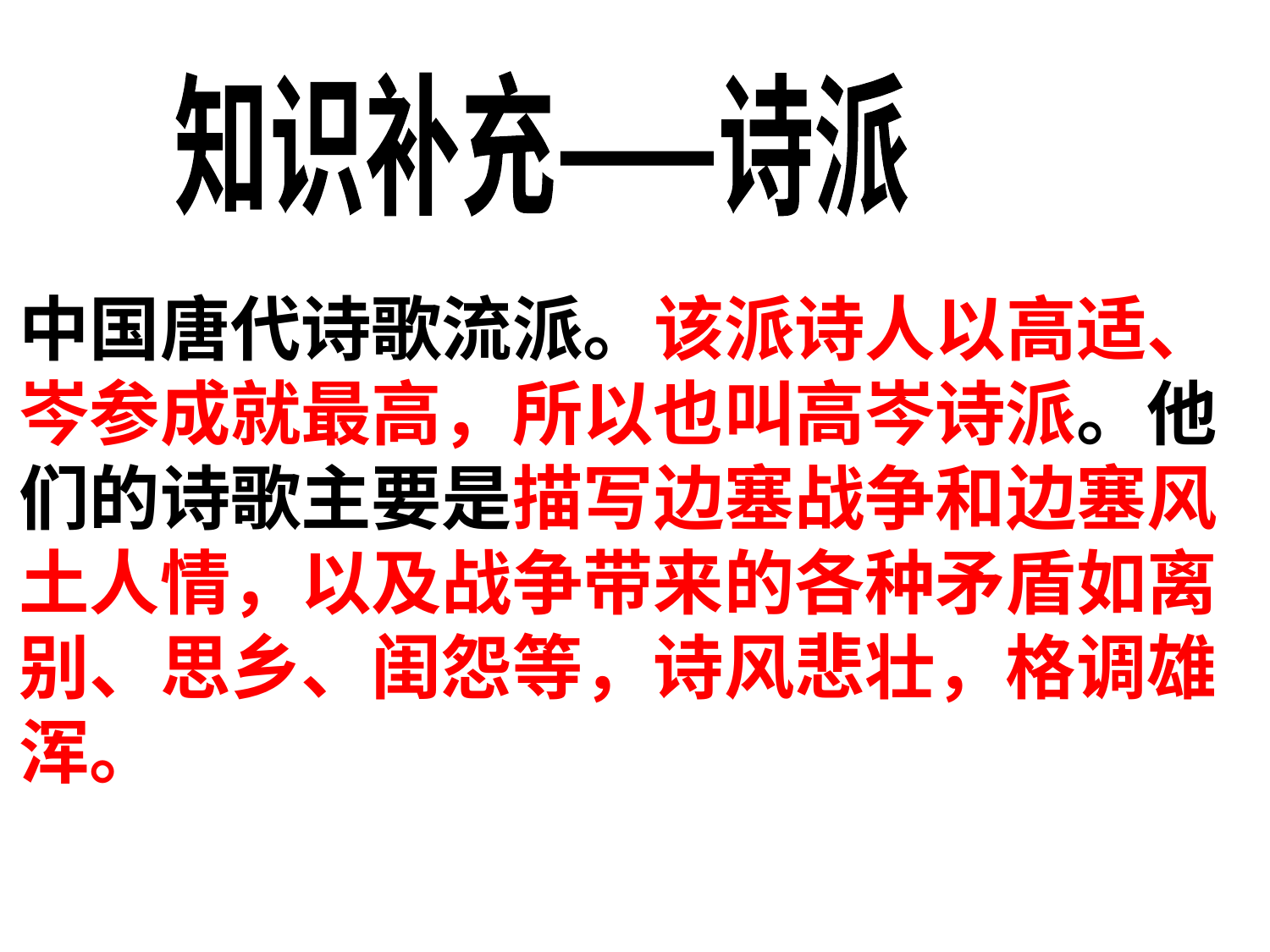

知识补充——诗派
中国唐代诗歌流派。该派诗人以高适、岑参成就最高，所以也叫高岑诗派。他们的诗歌主要是描写边塞战争和边塞风土人情，以及战争带来的各种矛盾如离别、思乡、闺怨等，诗风悲壮，格调雄浑。